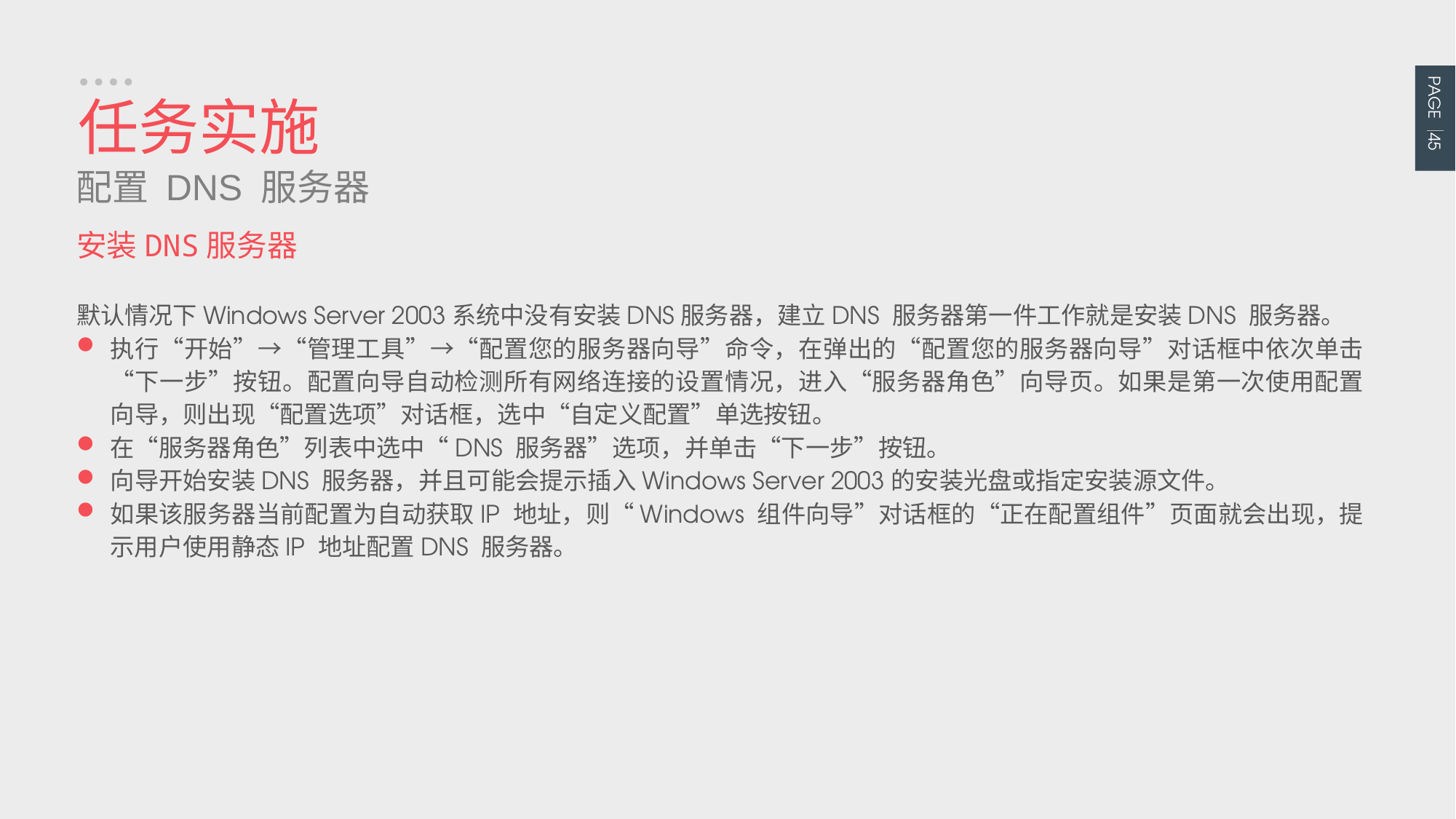

PAGE   45
任务实施
配置 DNS 服务器
安装DNS服务器

默认情况下Windows Server 2003系统中没有安装DNS服务器，建立DNS 服务器第一件工作就是安装DNS 服务器。
执行“开始”→“管理工具”→“配置您的服务器向导”命令，在弹出的“配置您的服务器向导”对话框中依次单击“下一步”按钮。配置向导自动检测所有网络连接的设置情况，进入“服务器角色”向导页。如果是第一次使用配置向导，则出现“配置选项”对话框，选中“自定义配置”单选按钮。
在“服务器角色”列表中选中“DNS 服务器”选项，并单击“下一步”按钮。
向导开始安装DNS 服务器，并且可能会提示插入Windows Server 2003的安装光盘或指定安装源文件。
如果该服务器当前配置为自动获取IP 地址，则“Windows 组件向导”对话框的“正在配置组件”页面就会出现，提示用户使用静态IP 地址配置DNS 服务器。